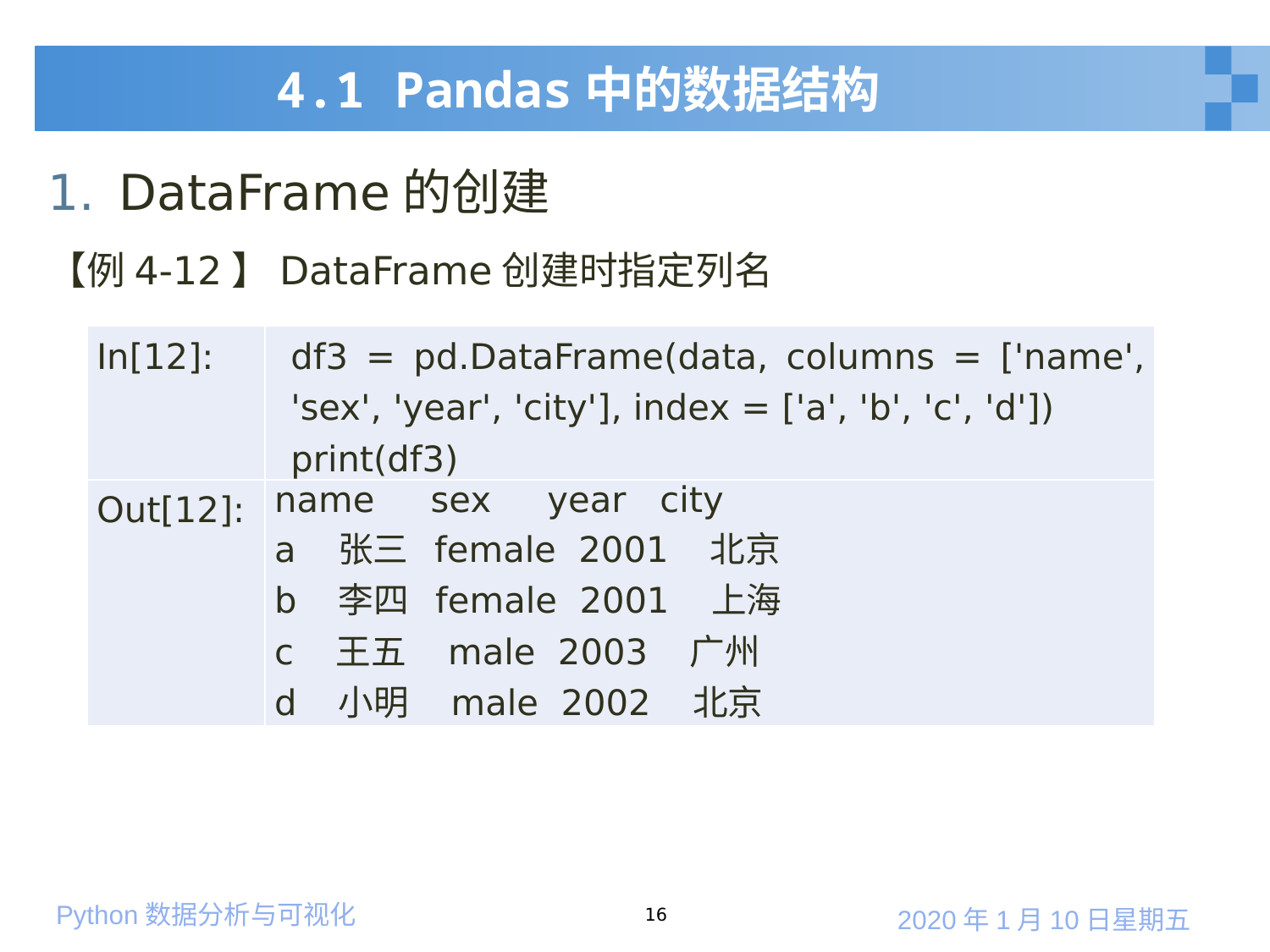

# 4.1 Pandas中的数据结构
DataFrame的创建
【例4-12】DataFrame创建时指定列名
| In[12]: | df3 = pd.DataFrame(data, columns = ['name', 'sex', 'year', 'city'], index = ['a', 'b', 'c', 'd']) print(df3) |
| --- | --- |
| Out[12]: | name sex year city a 张三 female 2001 北京 b 李四 female 2001 上海 c 王五 male 2003 广州 d 小明 male 2002 北京 |
16
2020年1月10日星期五